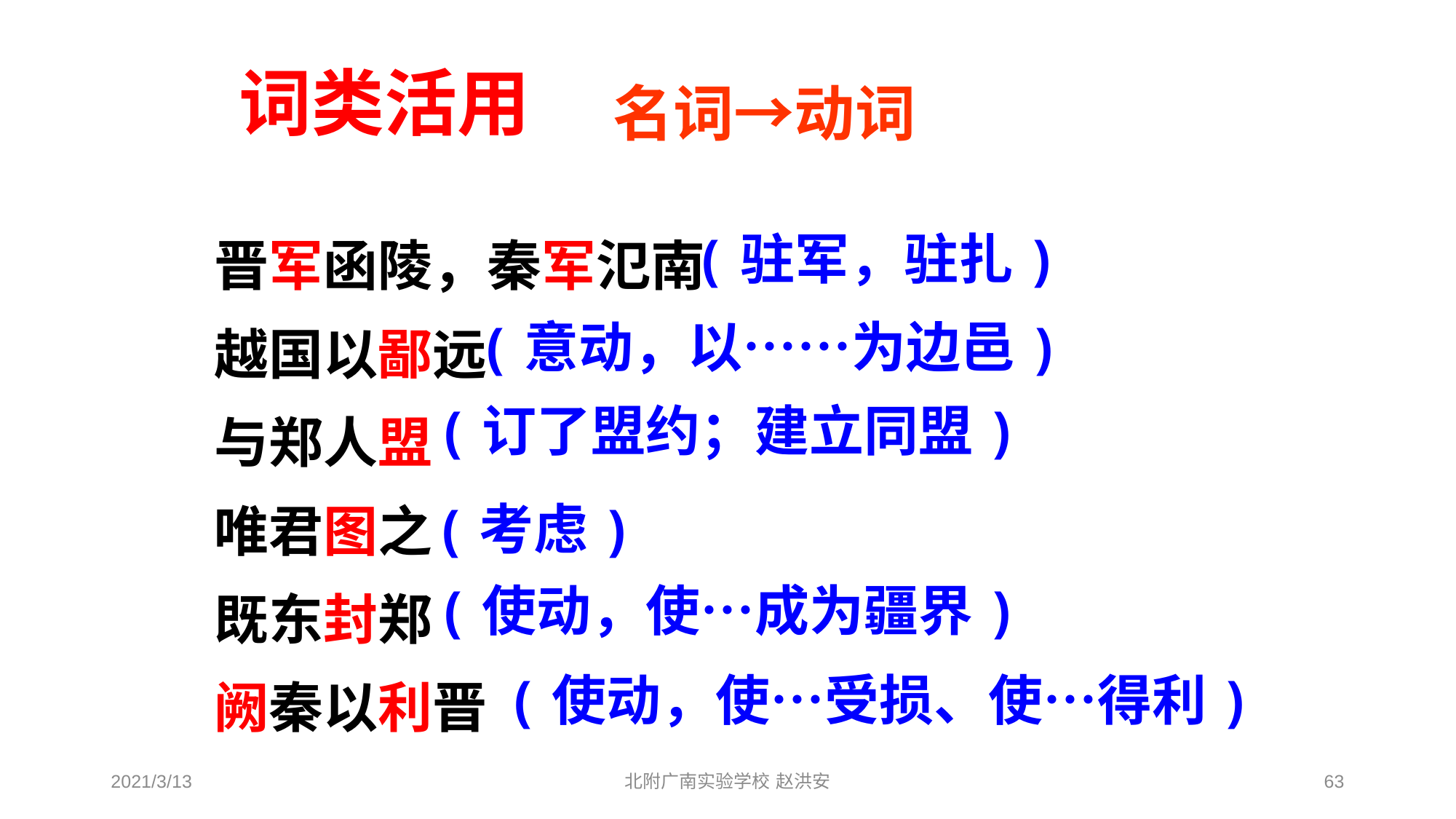

词类活用
名词→动词
晋军函陵，秦军氾南
越国以鄙远
与郑人盟
唯君图之
既东封郑
阙秦以利晋
(驻军，驻扎)
(意动，以……为边邑)
(订了盟约；建立同盟)
(考虑)
(使动，使…成为疆界)
(使动，使…受损、使…得利)
2021/3/13
北附广南实验学校 赵洪安
63